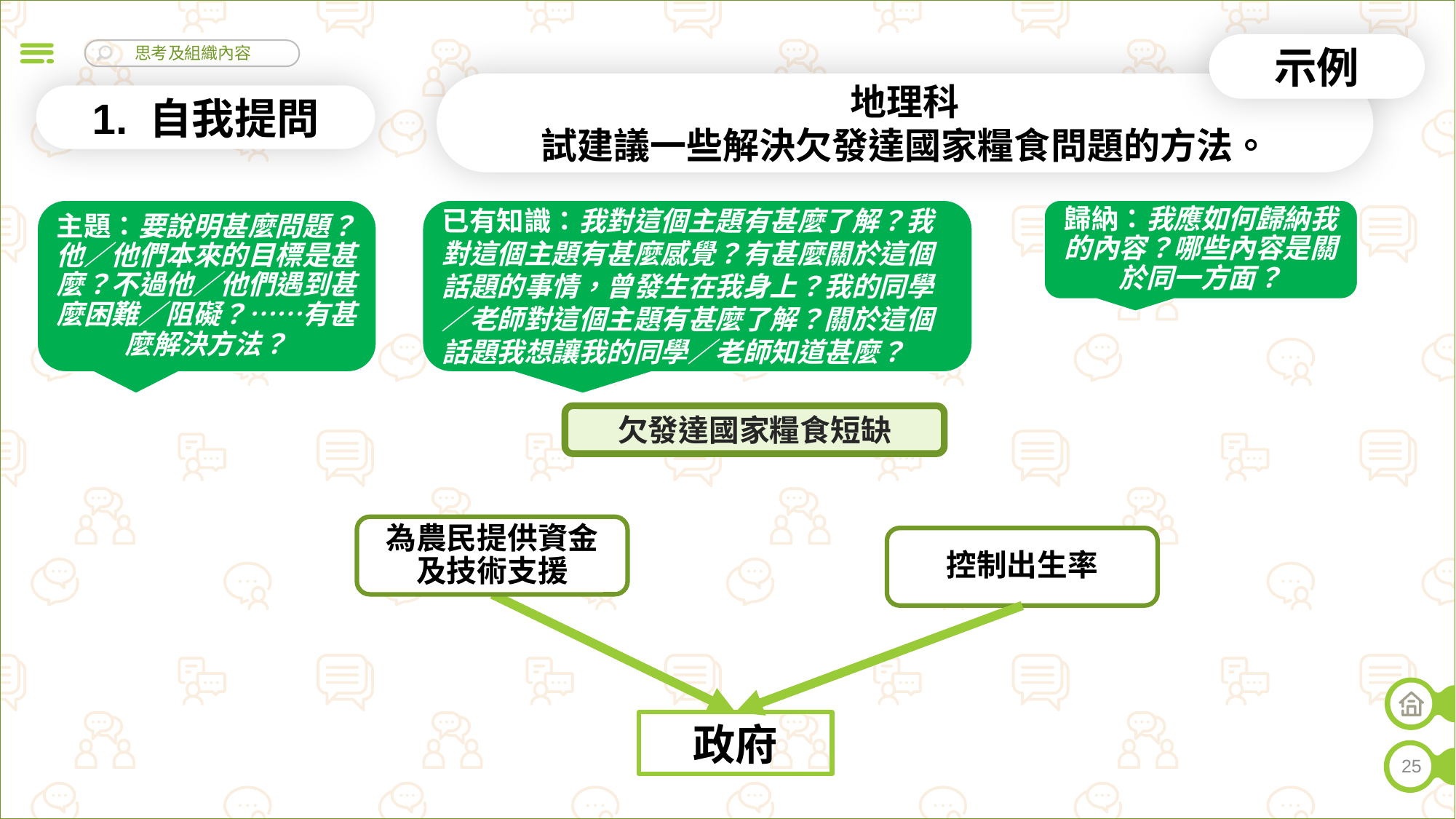

示例
地理科
試建議一些解決欠發達國家糧食問題的方法。
1. 自我提問
已有知識：我對這個主題有甚麼了解？我對這個主題有甚麼感覺？有甚麼關於這個話題的事情，曾發生在我身上？我的同學／老師對這個主題有甚麼了解？關於這個話題我想讓我的同學／老師知道甚麼？
主題：要說明甚麼問題？他／他們本來的目標是甚麼？不過他／他們遇到甚麼困難／阻礙？……有甚麼解決方法？
歸納：我應如何歸納我的內容？哪些內容是關於同一方面？

欠發達國家糧食短缺
為農民提供資金及技術支援
控制出生率
政府
25